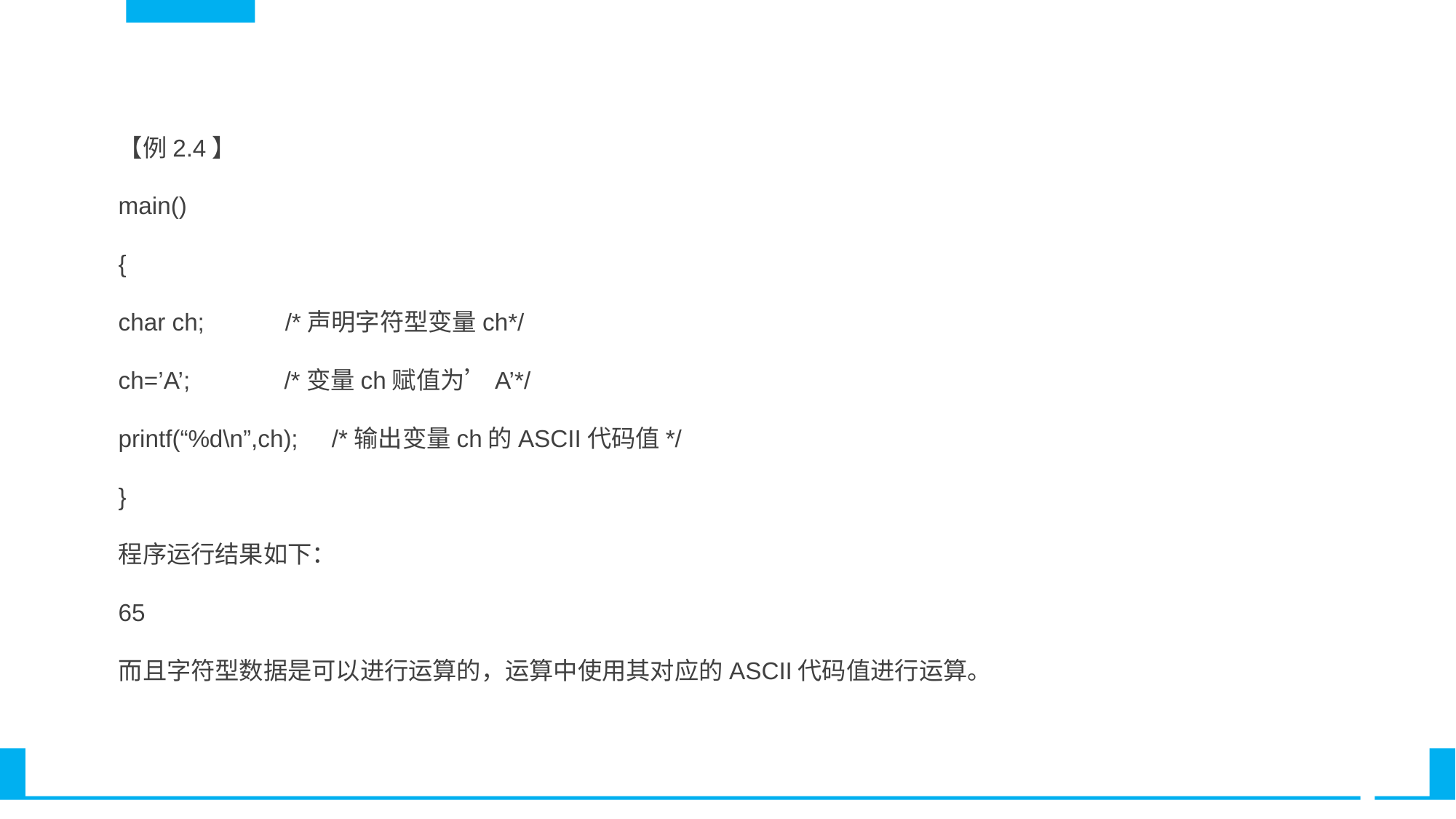

【例2.4】
main()
{
char ch;            /*声明字符型变量ch*/
ch=’A’;              /*变量ch赋值为’A’*/
printf(“%d\n”,ch);     /*输出变量ch的ASCII代码值*/
}
程序运行结果如下：
65
而且字符型数据是可以进行运算的，运算中使用其对应的ASCII代码值进行运算。